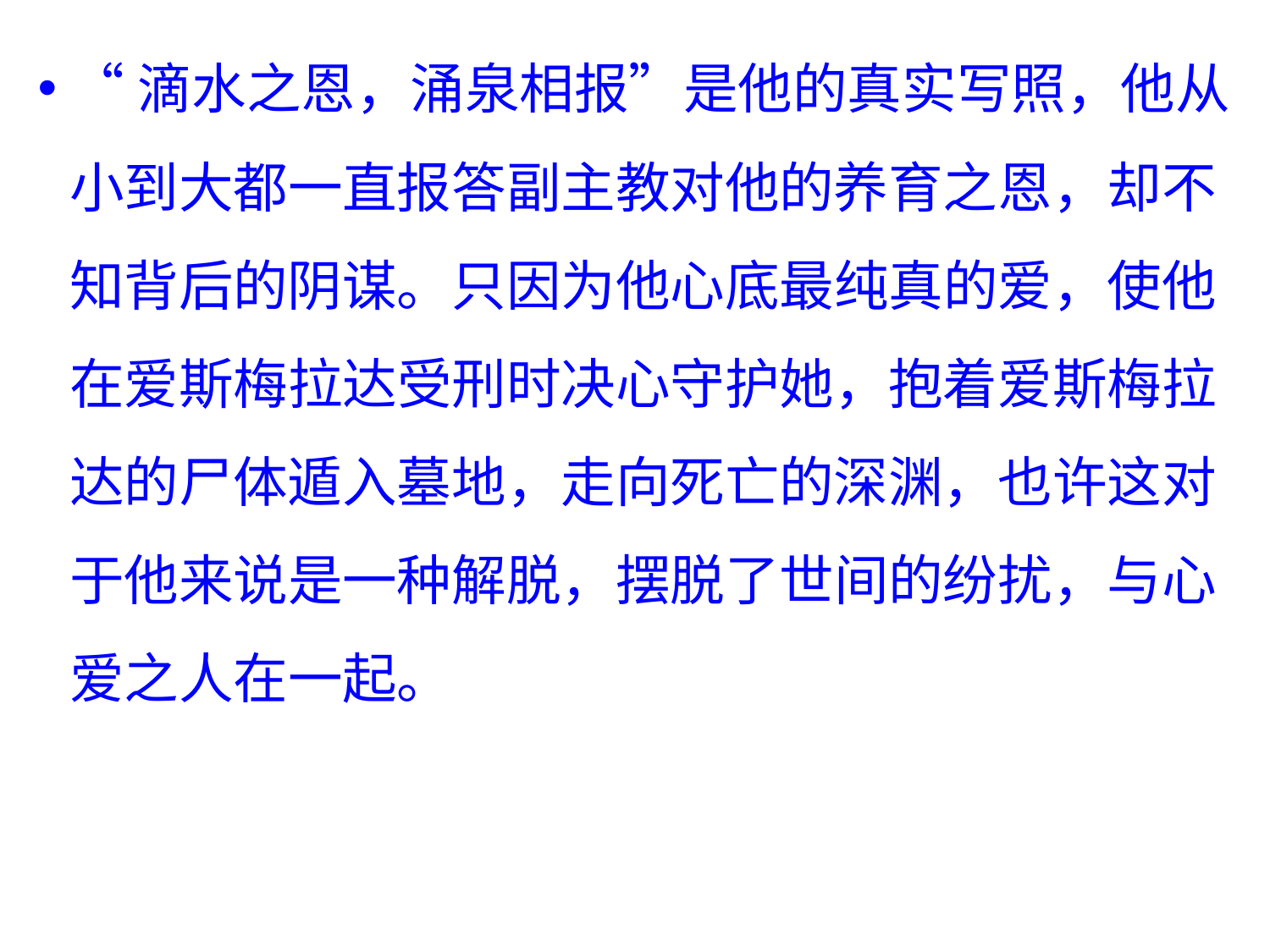

“滴水之恩，涌泉相报”是他的真实写照，他从小到大都一直报答副主教对他的养育之恩，却不知背后的阴谋。只因为他心底最纯真的爱，使他在爱斯梅拉达受刑时决心守护她，抱着爱斯梅拉达的尸体遁入墓地，走向死亡的深渊，也许这对于他来说是一种解脱，摆脱了世间的纷扰，与心爱之人在一起。